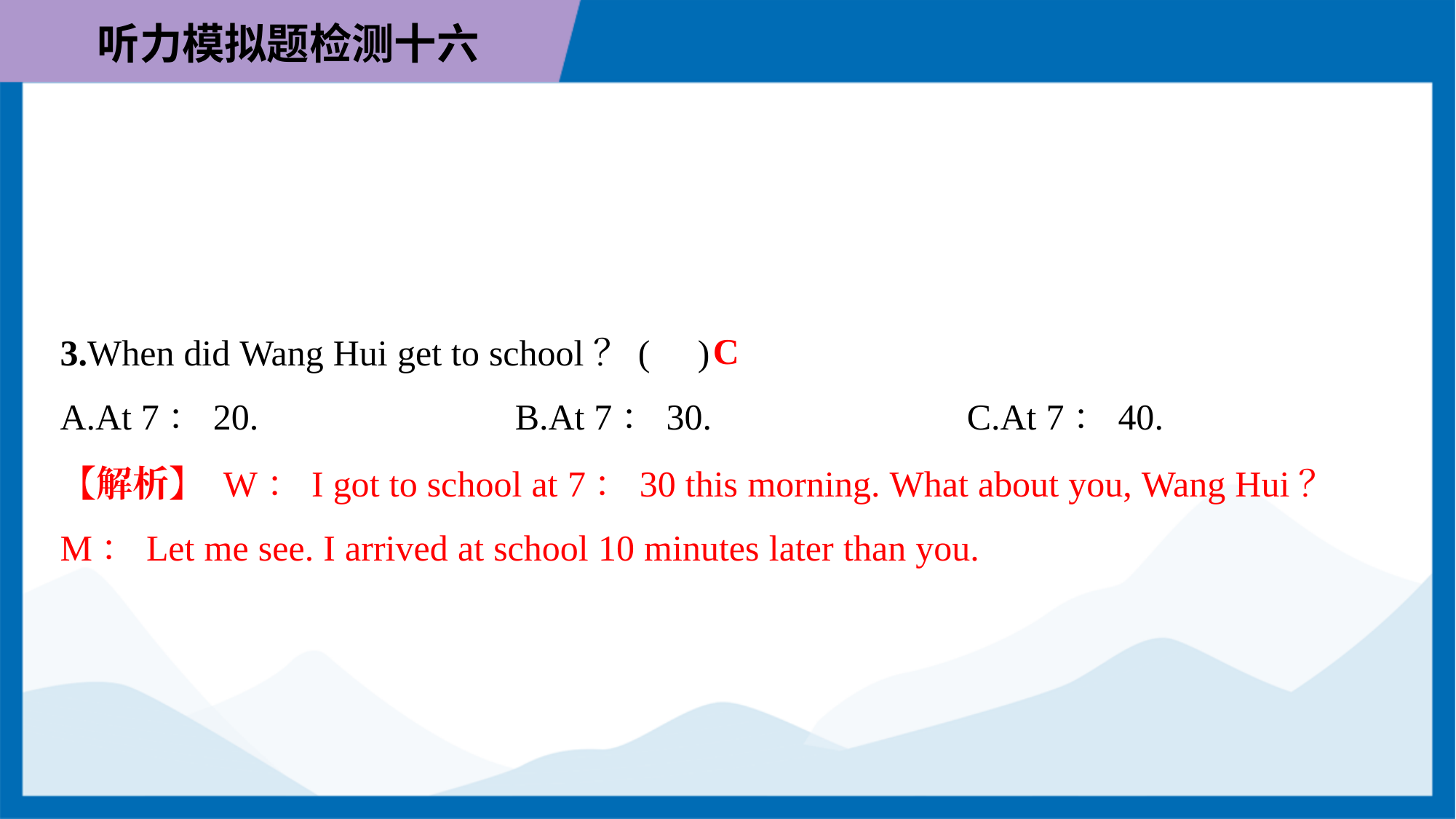

C
3.When did Wang Hui get to school？(     )
A.At 7：20.	B.At 7：30.	C.At 7：40.
【解析】 W：I got to school at 7：30 this morning. What about you, Wang Hui？
M：Let me see. I arrived at school 10 minutes later than you.